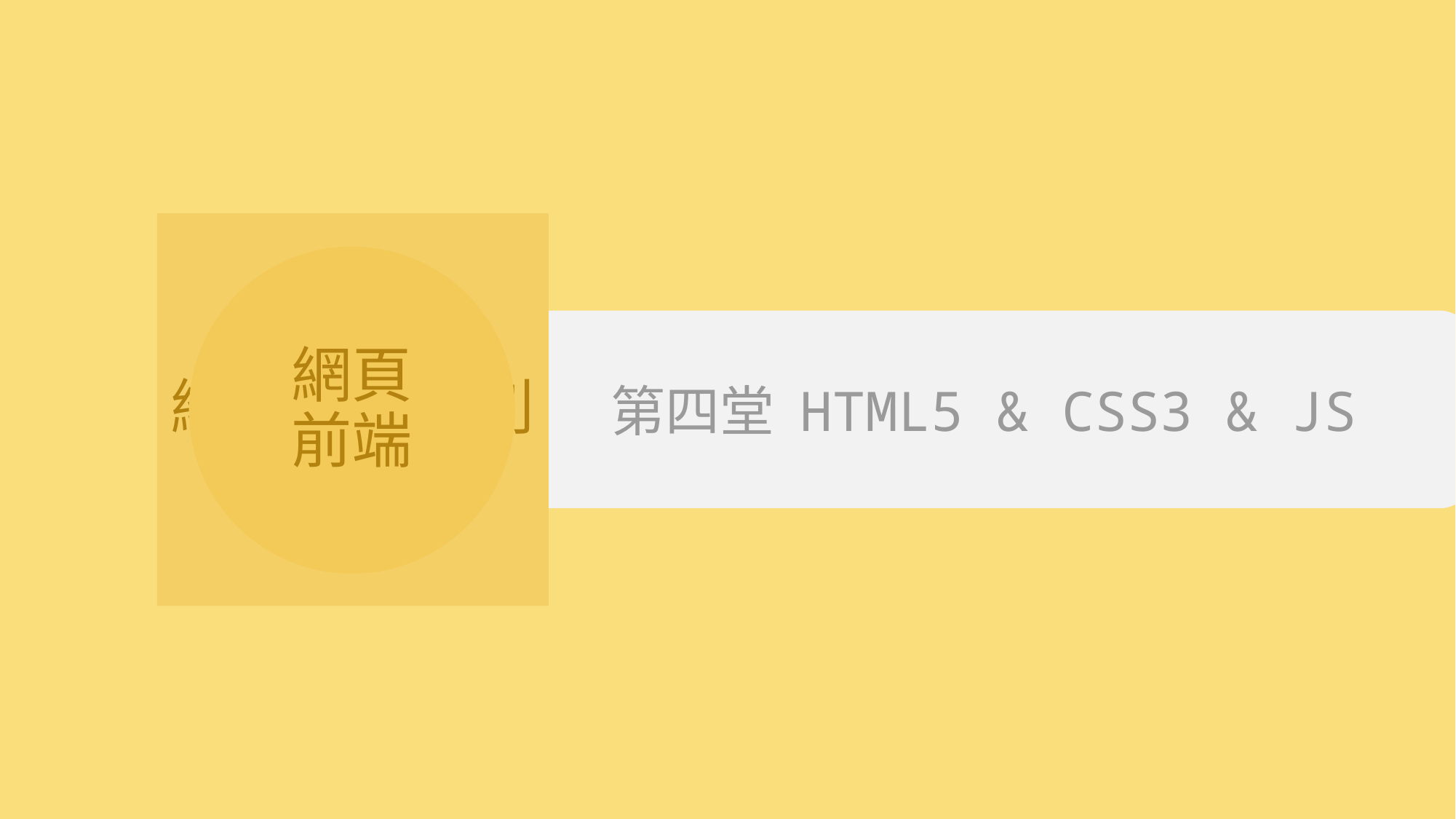

# 網頁前端系列
網頁
前端
第四堂 HTML5 & CSS3 & JS